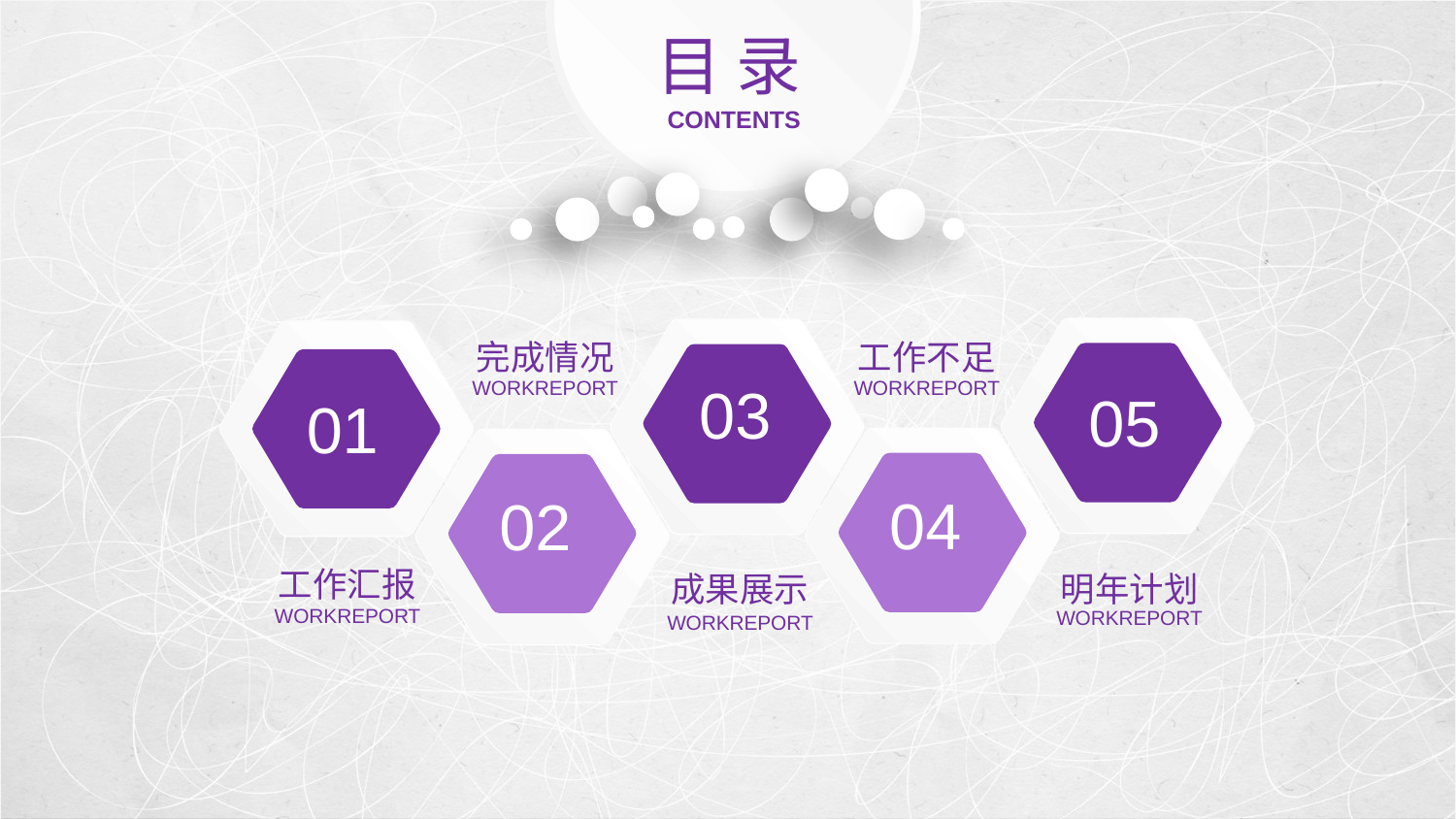

目 录
CONTENTS

05

03

01
完成情况
工作不足
WORKREPORT
WORKREPORT

04

02
工作汇报
明年计划
成果展示
WORKREPORT
WORKREPORT
WORKREPORT